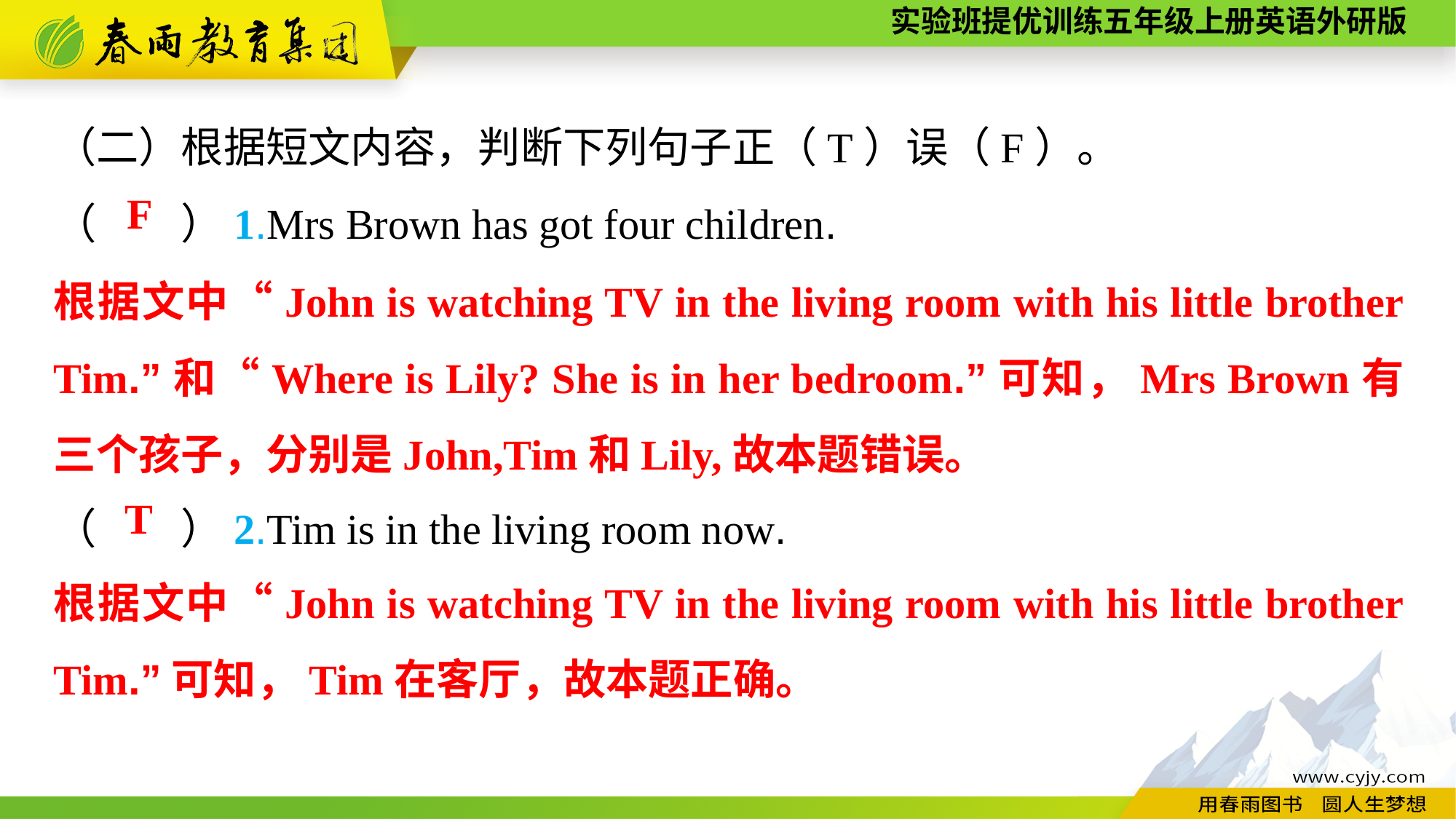

（二）根据短文内容，判断下列句子正（T）误（F）。
（　　）1.Mrs Brown has got four children.

（　　）2.Tim is in the living room now.
F
根据文中“John is watching TV in the living room with his little brother Tim.”和“Where is Lily? She is in her bedroom.”可知，Mrs Brown有三个孩子，分别是John,Tim和Lily,故本题错误。
T
根据文中“John is watching TV in the living room with his little brother Tim.”可知，Tim在客厅，故本题正确。